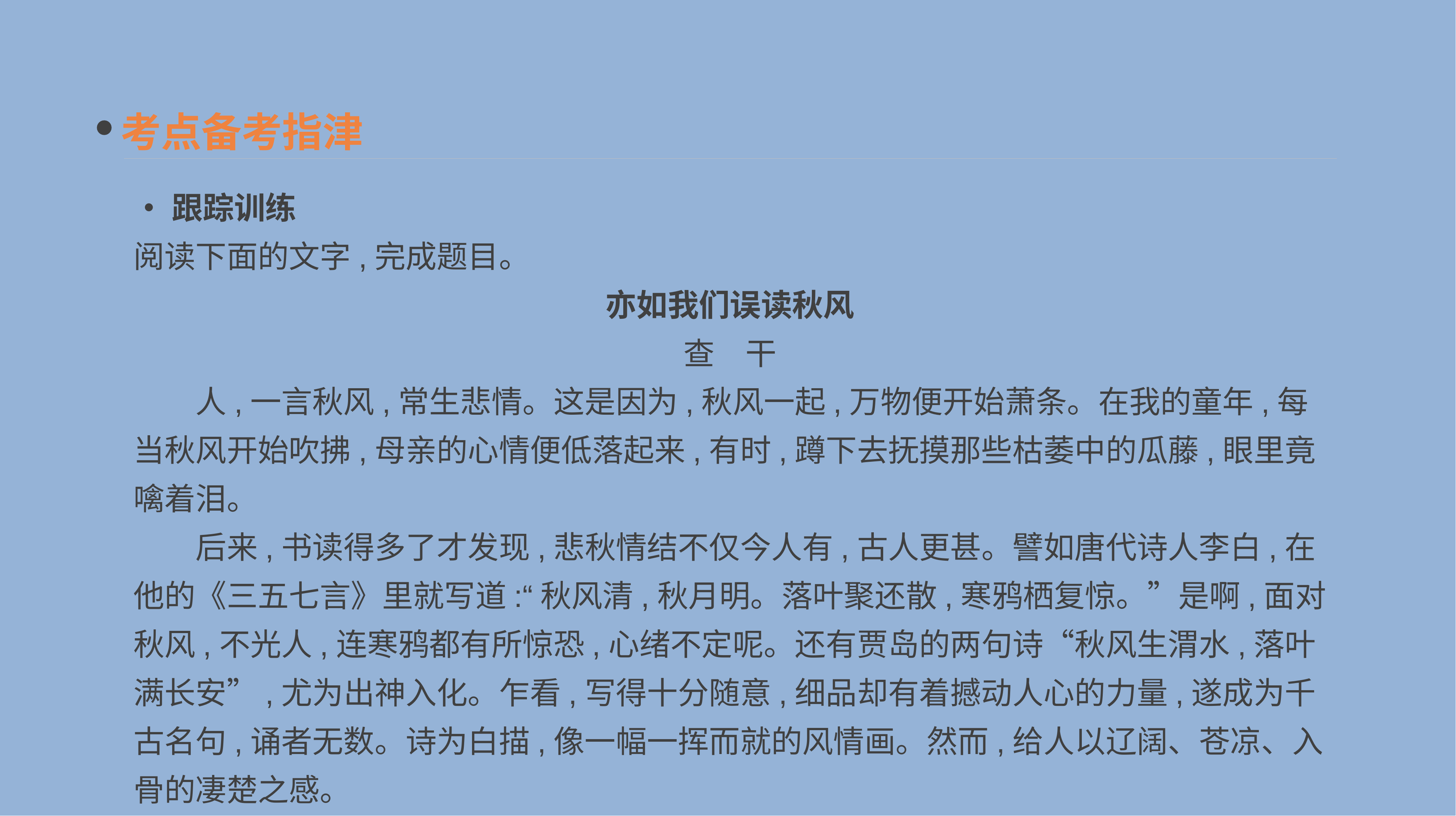

考点备考指津

•跟踪训练
阅读下面的文字,完成题目。
亦如我们误读秋风
查　干
　　人,一言秋风,常生悲情。这是因为,秋风一起,万物便开始萧条。在我的童年,每当秋风开始吹拂,母亲的心情便低落起来,有时,蹲下去抚摸那些枯萎中的瓜藤,眼里竟噙着泪。
　　后来,书读得多了才发现,悲秋情结不仅今人有,古人更甚。譬如唐代诗人李白,在他的《三五七言》里就写道:“秋风清,秋月明。落叶聚还散,寒鸦栖复惊。”是啊,面对秋风,不光人,连寒鸦都有所惊恐,心绪不定呢。还有贾岛的两句诗“秋风生渭水,落叶满长安”,尤为出神入化。乍看,写得十分随意,细品却有着撼动人心的力量,遂成为千古名句,诵者无数。诗为白描,像一幅一挥而就的风情画。然而,给人以辽阔、苍凉、入骨的凄楚之感。